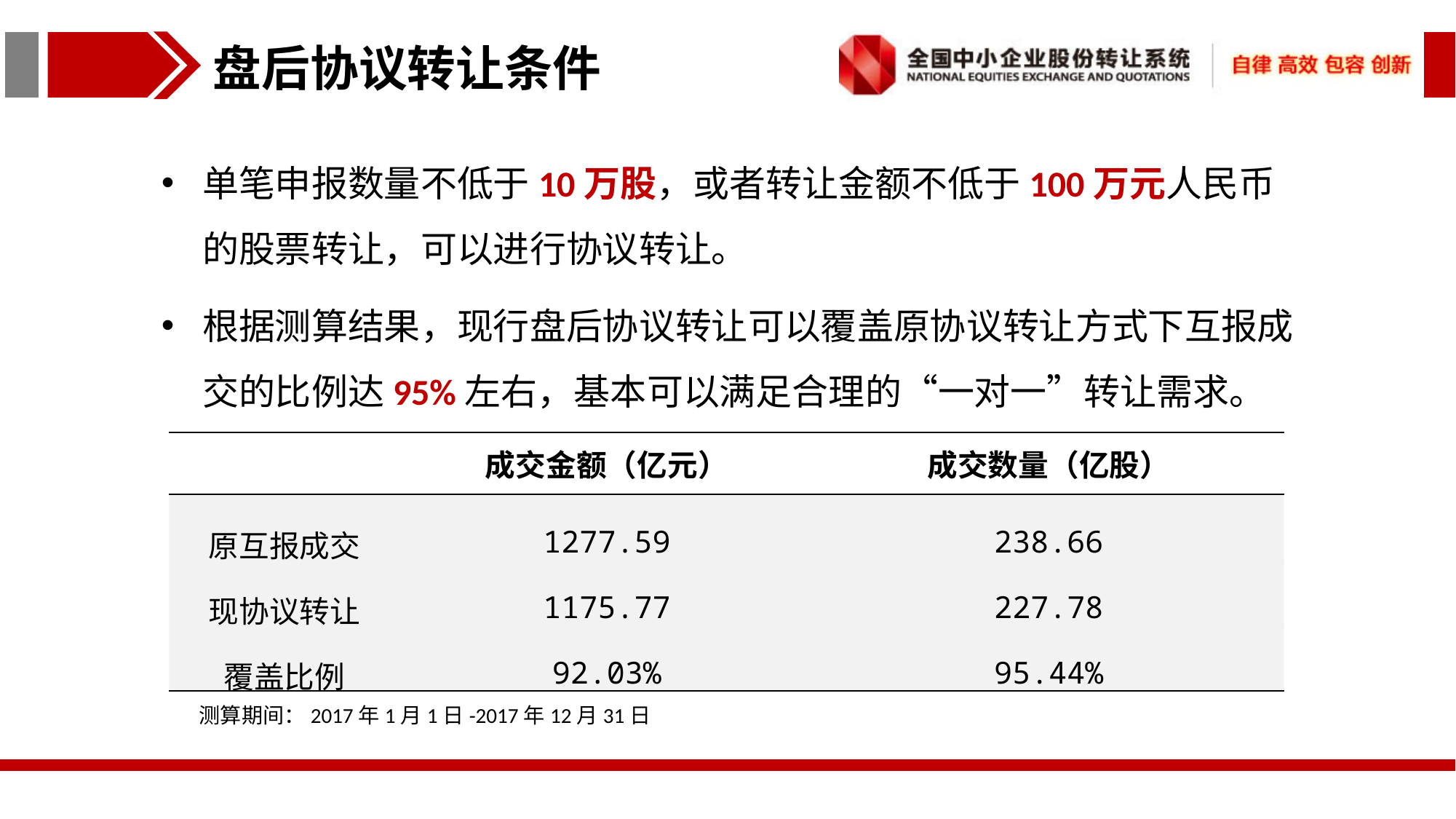

盘后协议转让条件
单笔申报数量不低于10万股，或者转让金额不低于100万元人民币的股票转让，可以进行协议转让。
根据测算结果，现行盘后协议转让可以覆盖原协议转让方式下互报成交的比例达95%左右，基本可以满足合理的“一对一”转让需求。
|  | 成交金额（亿元） | 成交数量（亿股） |
| --- | --- | --- |
| 原互报成交 | 1277.59 | 238.66 |
| 现协议转让 | 1175.77 | 227.78 |
| 覆盖比例 | 92.03% | 95.44% |
测算期间：2017年1月1日-2017年12月31日
60